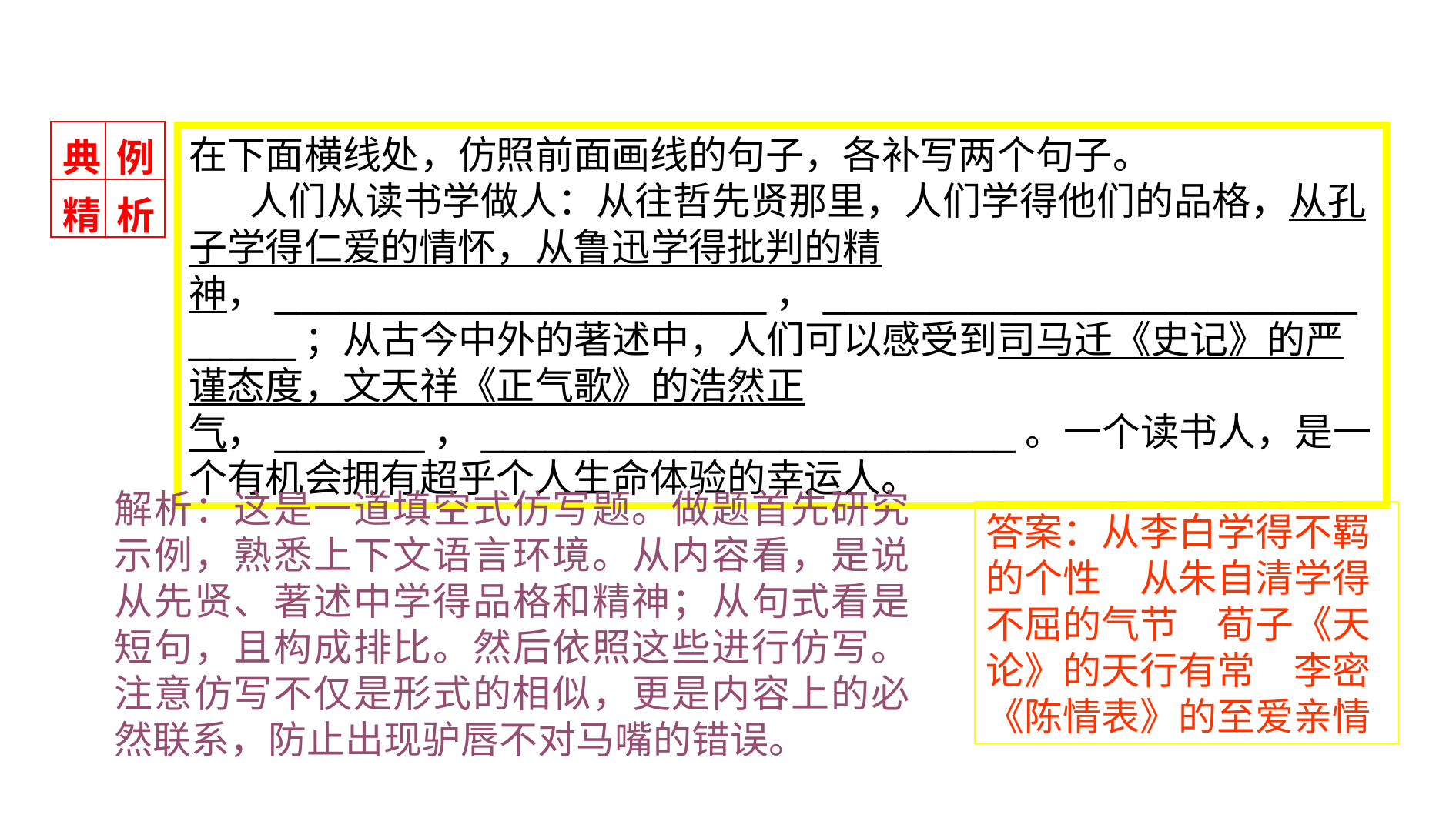

| 典 | 例 |
| --- | --- |
| 精 | 析 |
在下面横线处，仿照前面画线的句子，各补写两个句子。
      人们从读书学做人：从往哲先贤那里，人们学得他们的品格，从孔子学得仁爱的情怀，从鲁迅学得批判的精神，_______________________，______________________________；从古今中外的著述中，人们可以感受到司马迁《史记》的严谨态度，文天祥《正气歌》的浩然正气，_______，_________________________。一个读书人，是一个有机会拥有超乎个人生命体验的幸运人。
解析：这是一道填空式仿写题。做题首先研究示例，熟悉上下文语言环境。从内容看，是说从先贤、著述中学得品格和精神；从句式看是短句，且构成排比。然后依照这些进行仿写。注意仿写不仅是形式的相似，更是内容上的必然联系，防止出现驴唇不对马嘴的错误。
答案：从李白学得不羁的个性　从朱自清学得不屈的气节　荀子《天论》的天行有常　李密《陈情表》的至爱亲情